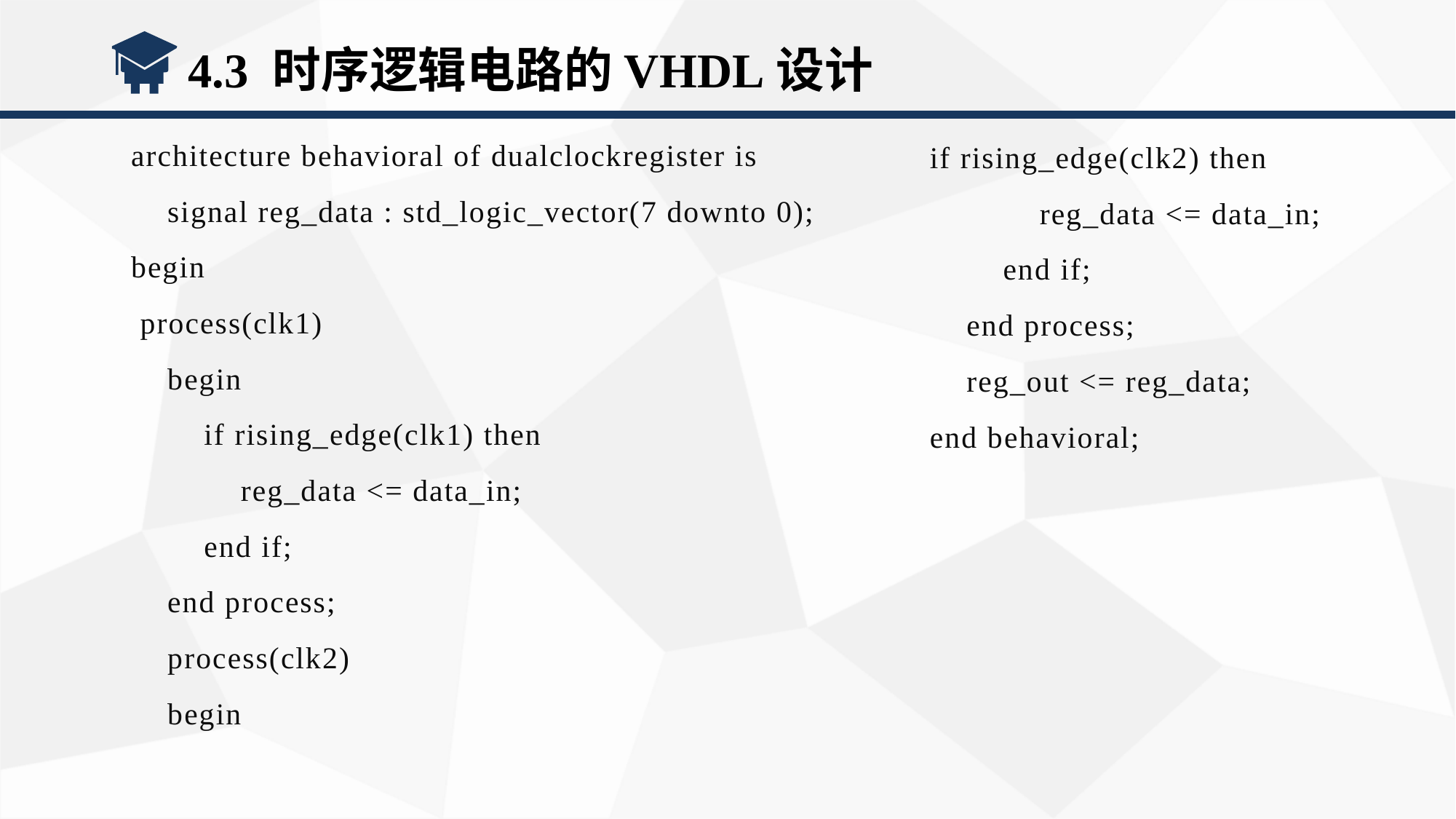

4.3 时序逻辑电路的VHDL设计

architecture behavioral of dualclockregister is
    signal reg_data : std_logic_vector(7 downto 0);
begin
 process(clk1)
    begin
        if rising_edge(clk1) then
            reg_data <= data_in;
        end if;
    end process;
    process(clk2)
    begin

if rising_edge(clk2) then
            reg_data <= data_in;
        end if;
    end process;
    reg_out <= reg_data;
end behavioral;